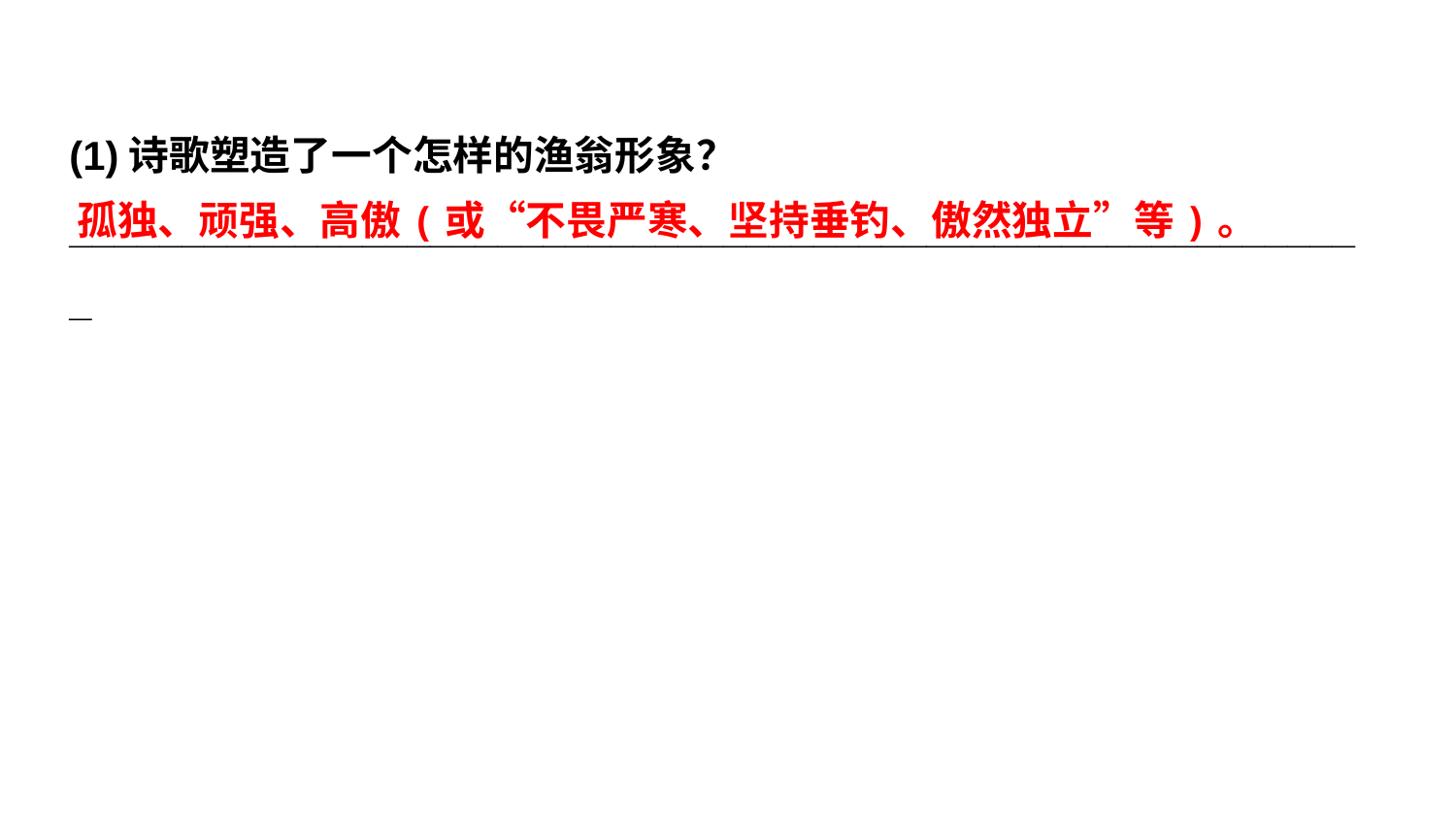

(1)诗歌塑造了一个怎样的渔翁形象？
__________________________________________________________
孤独、顽强、高傲(或“不畏严寒、坚持垂钓、傲然独立”等)。